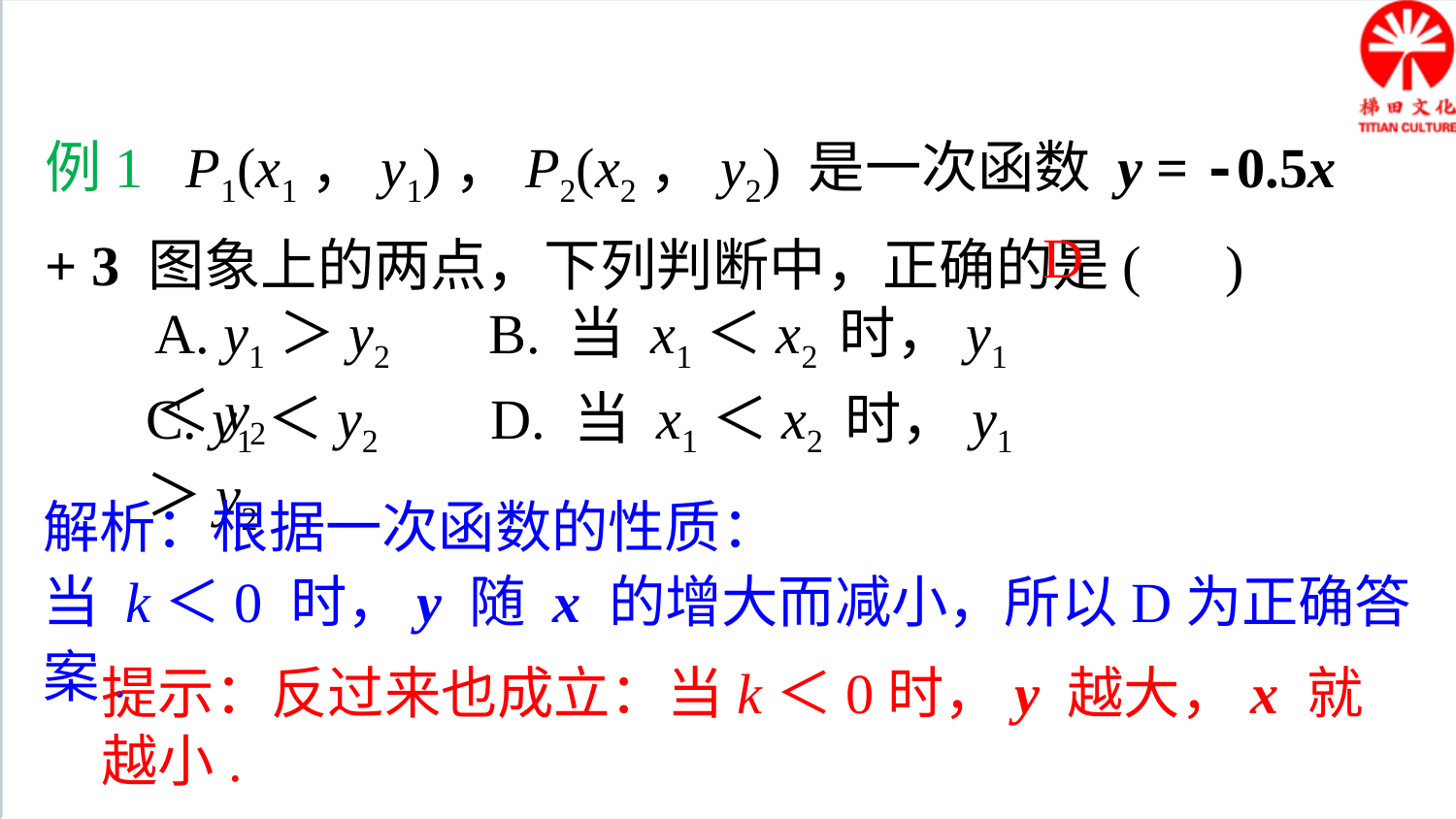

典例精析
例1   P1(x1，y1)，P2(x2，y2) 是一次函数 y = -0.5x + 3 图象上的两点，下列判断中，正确的是(      )
D
A. y1＞y2       B. 当 x1＜x2 时，y1＜y2
C. y1＜y2        D. 当 x1＜x2 时，y1＞y2
解析：根据一次函数的性质：
当 k＜0 时，y 随 x 的增大而减小，所以D为正确答案.
提示：反过来也成立：当k＜0时，y 越大，x 就越小.